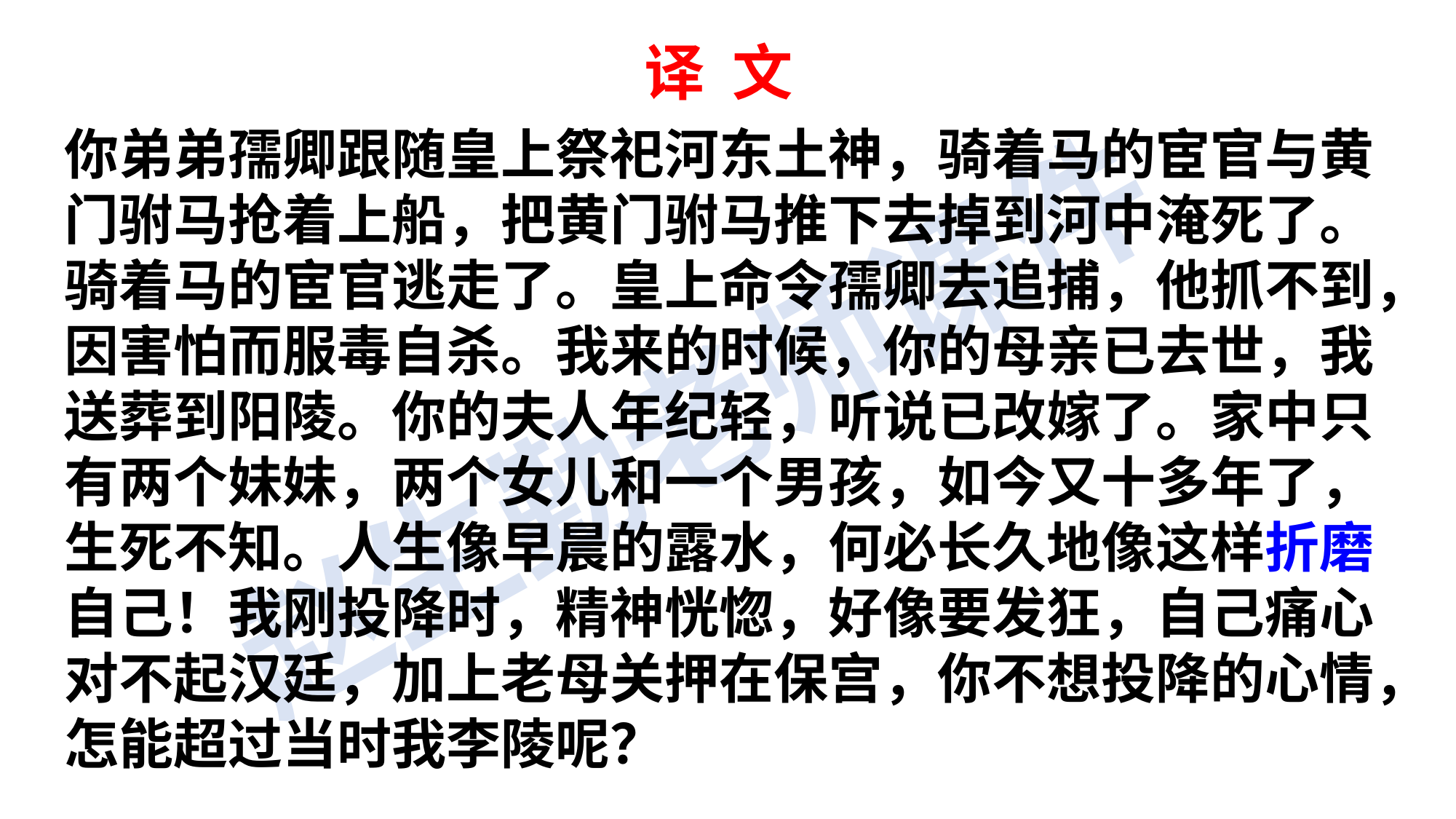

译  文
你弟弟孺卿跟随皇上祭祀河东土神，骑着马的宦官与黄门驸马抢着上船，把黄门驸马推下去掉到河中淹死了。骑着马的宦官逃走了。皇上命令孺卿去追捕，他抓不到，因害怕而服毒自杀。我来的时候，你的母亲已去世，我送葬到阳陵。你的夫人年纪轻，听说已改嫁了。家中只有两个妹妹，两个女儿和一个男孩，如今又十多年了，生死不知。人生像早晨的露水，何必长久地像这样折磨自己！我刚投降时，精神恍惚，好像要发狂，自己痛心对不起汉廷，加上老母关押在保宫，你不想投降的心情，怎能超过当时我李陵呢？